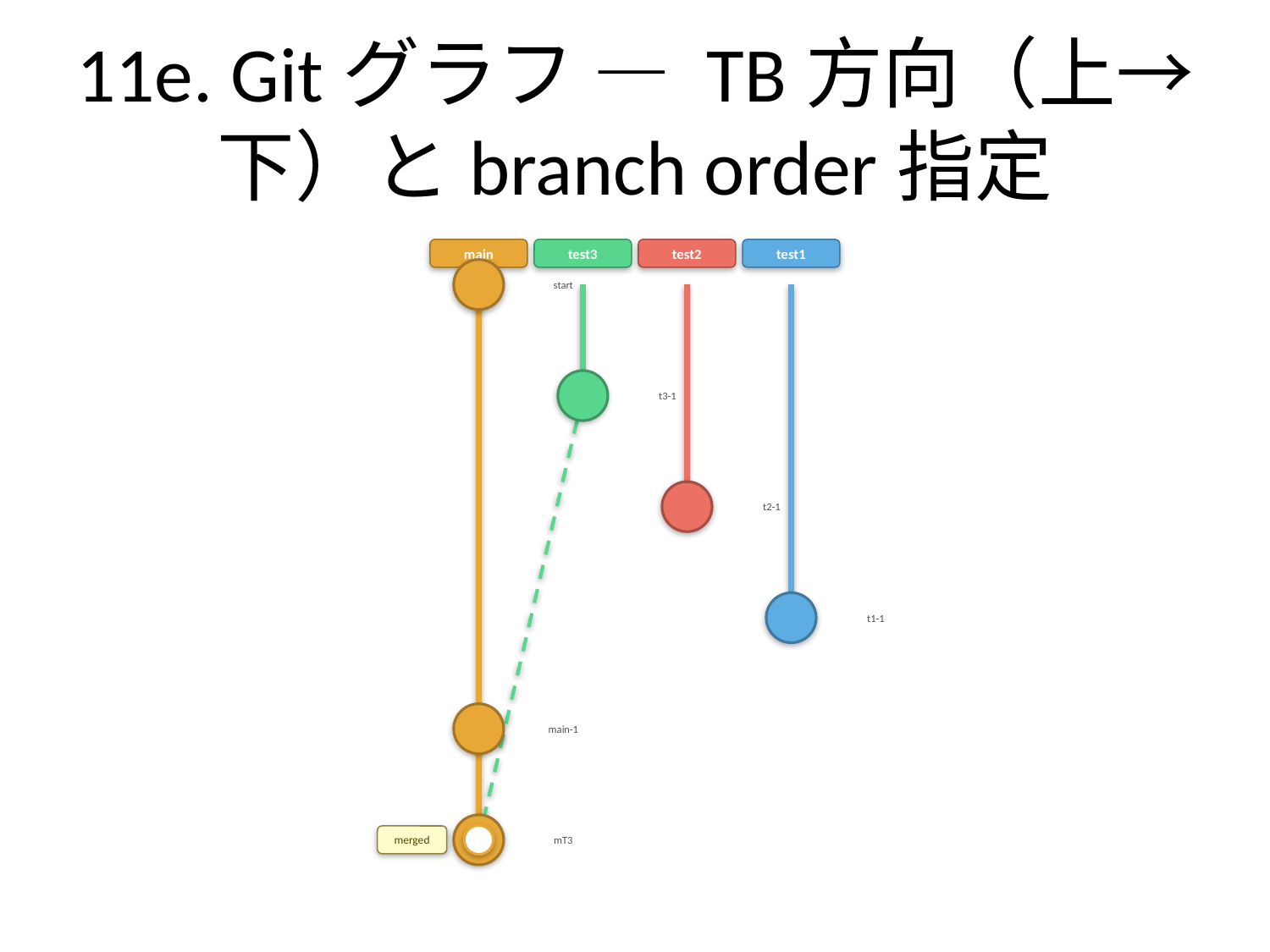

# 11e. Gitグラフ — TB方向（上→下）とbranch order指定

main
test3
test2
test1

start

t3-1

t2-1

t1-1

main-1

merged
mT3